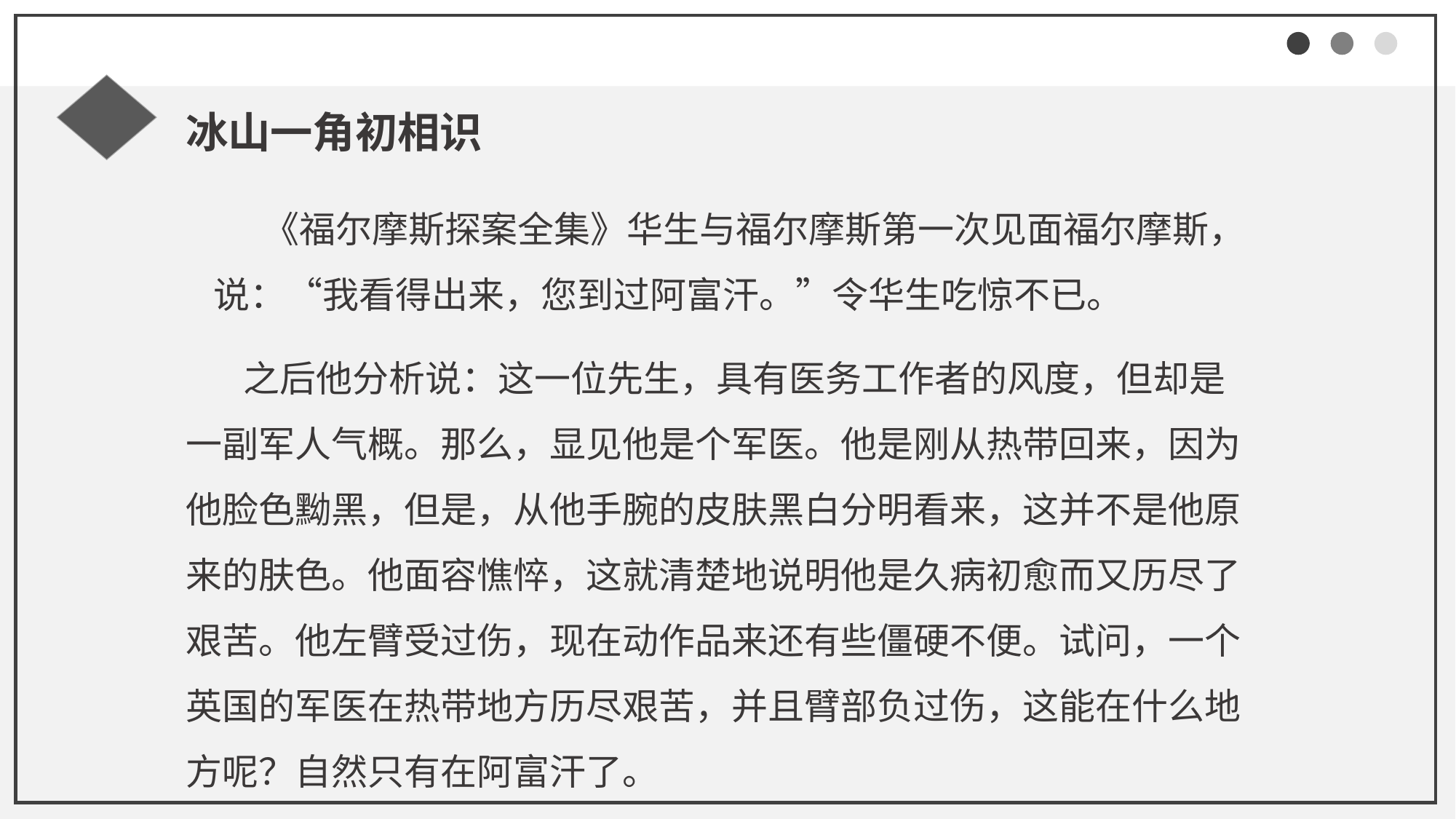

冰山一角初相识
     《福尔摩斯探案全集》华生与福尔摩斯第一次见面福尔摩斯，说：“我看得出来，您到过阿富汗。”令华生吃惊不已。
      之后他分析说：这一位先生，具有医务工作者的风度，但却是一副军人气概。那么，显见他是个军医。他是刚从热带回来，因为他脸色黝黑，但是，从他手腕的皮肤黑白分明看来，这并不是他原来的肤色。他面容憔悴，这就清楚地说明他是久病初愈而又历尽了艰苦。他左臂受过伤，现在动作品来还有些僵硬不便。试问，一个英国的军医在热带地方历尽艰苦，并且臂部负过伤，这能在什么地方呢？自然只有在阿富汗了。